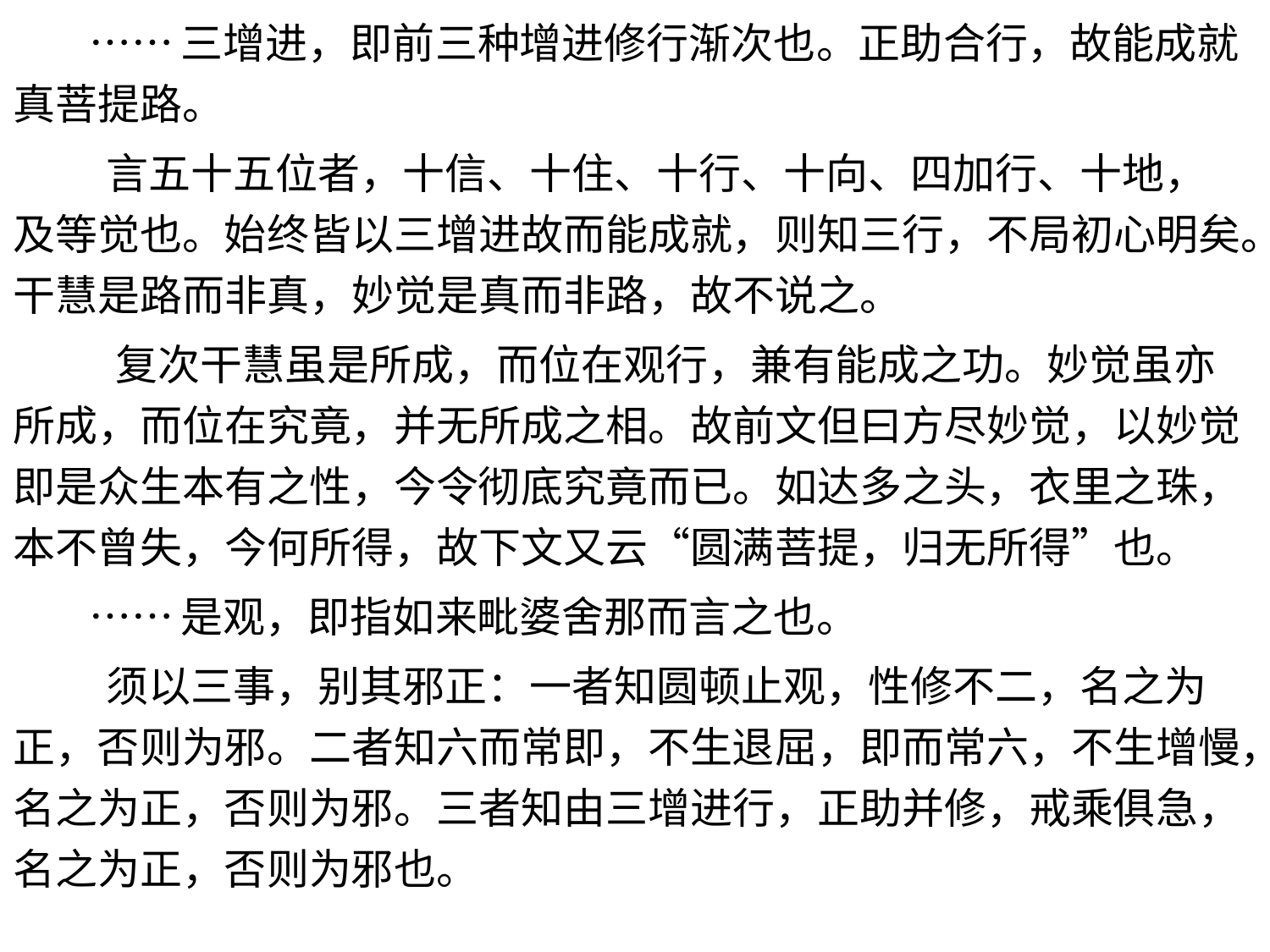

……三增进，即前三种增进修行渐次也。正助合行，故能成就真菩提路。
         言五十五位者，十信、十住、十行、十向、四加行、十地，及等觉也。始终皆以三增进故而能成就，则知三行，不局初心明矣。干慧是路而非真，妙觉是真而非路，故不说之。
          复次干慧虽是所成，而位在观行，兼有能成之功。妙觉虽亦所成，而位在究竟，并无所成之相。故前文但曰方尽妙觉，以妙觉即是众生本有之性，今令彻底究竟而已。如达多之头，衣里之珠，本不曾失，今何所得，故下文又云“圆满菩提，归无所得”也。
        ……是观，即指如来毗婆舍那而言之也。
         须以三事，别其邪正：一者知圆顿止观，性修不二，名之为正，否则为邪。二者知六而常即，不生退屈，即而常六，不生增慢，名之为正，否则为邪。三者知由三增进行，正助并修，戒乘俱急，名之为正，否则为邪也。